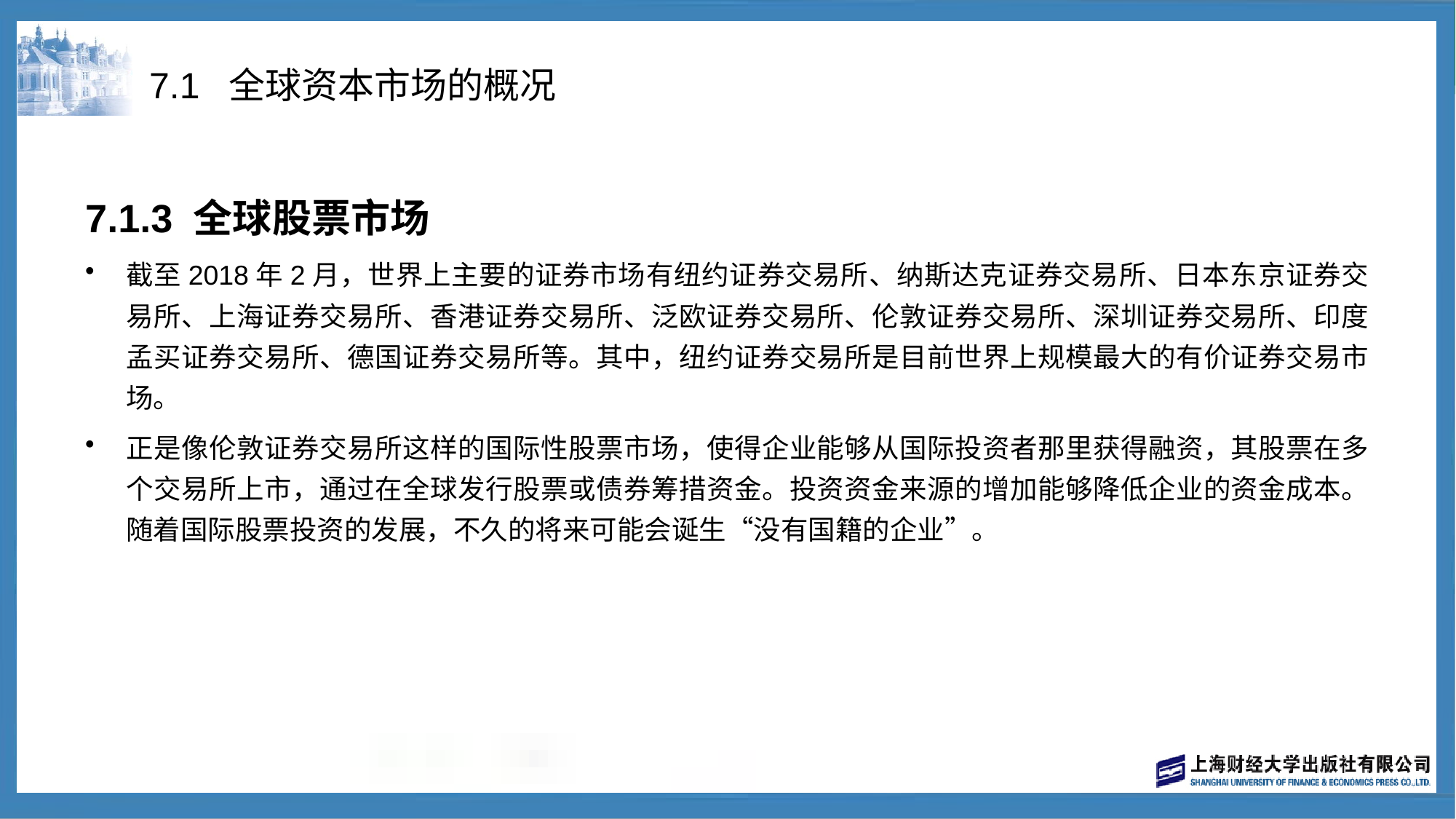

# 7.1  全球资本市场的概况
7.1.3 全球股票市场
截至2018年2月，世界上主要的证券市场有纽约证券交易所、纳斯达克证券交易所、日本东京证券交易所、上海证券交易所、香港证券交易所、泛欧证券交易所、伦敦证券交易所、深圳证券交易所、印度孟买证券交易所、德国证券交易所等。其中，纽约证券交易所是目前世界上规模最大的有价证券交易市场。
正是像伦敦证券交易所这样的国际性股票市场，使得企业能够从国际投资者那里获得融资，其股票在多个交易所上市，通过在全球发行股票或债券筹措资金。投资资金来源的增加能够降低企业的资金成本。随着国际股票投资的发展，不久的将来可能会诞生“没有国籍的企业”。